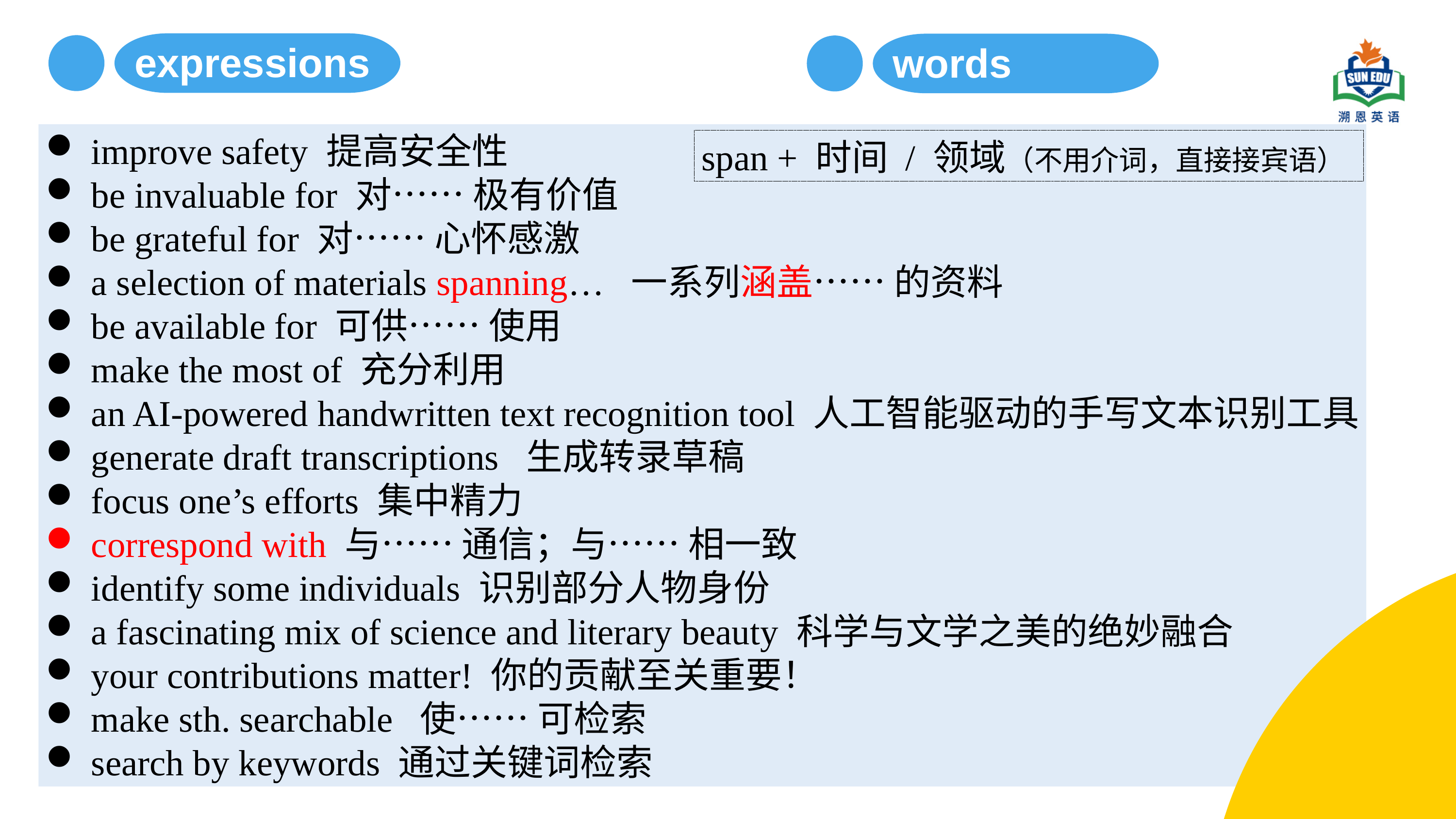

expressions

words
improve safety 提高安全性
be invaluable for 对…… 极有价值
be grateful for 对…… 心怀感激
a selection of materials spanning…  一系列涵盖…… 的资料
be available for 可供…… 使用
make the most of 充分利用
an AI‑powered handwritten text recognition tool 人工智能驱动的手写文本识别工具
generate draft transcriptions  生成转录草稿
focus one’s efforts 集中精力
correspond with 与…… 通信；与…… 相一致
identify some individuals 识别部分人物身份
a fascinating mix of science and literary beauty 科学与文学之美的绝妙融合
your contributions matter! 你的贡献至关重要！
make sth. searchable  使…… 可检索
search by keywords 通过关键词检索
span + 时间 / 领域（不用介词，直接接宾语）